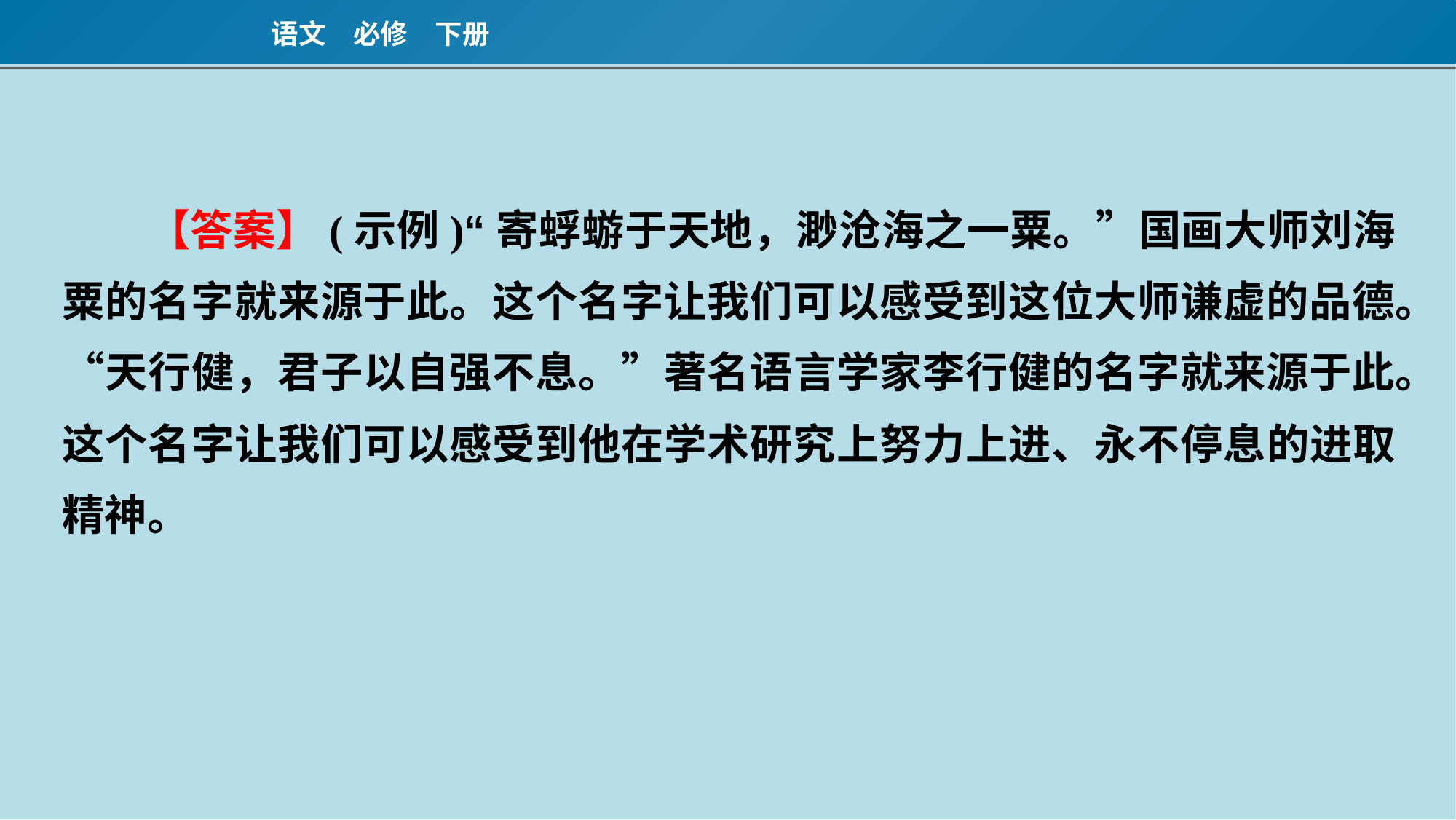

【答案】(示例)“寄蜉蝣于天地，渺沧海之一粟。”国画大师刘海粟的名字就来源于此。这个名字让我们可以感受到这位大师谦虚的品德。“天行健，君子以自强不息。”著名语言学家李行健的名字就来源于此。这个名字让我们可以感受到他在学术研究上努力上进、永不停息的进取精神。